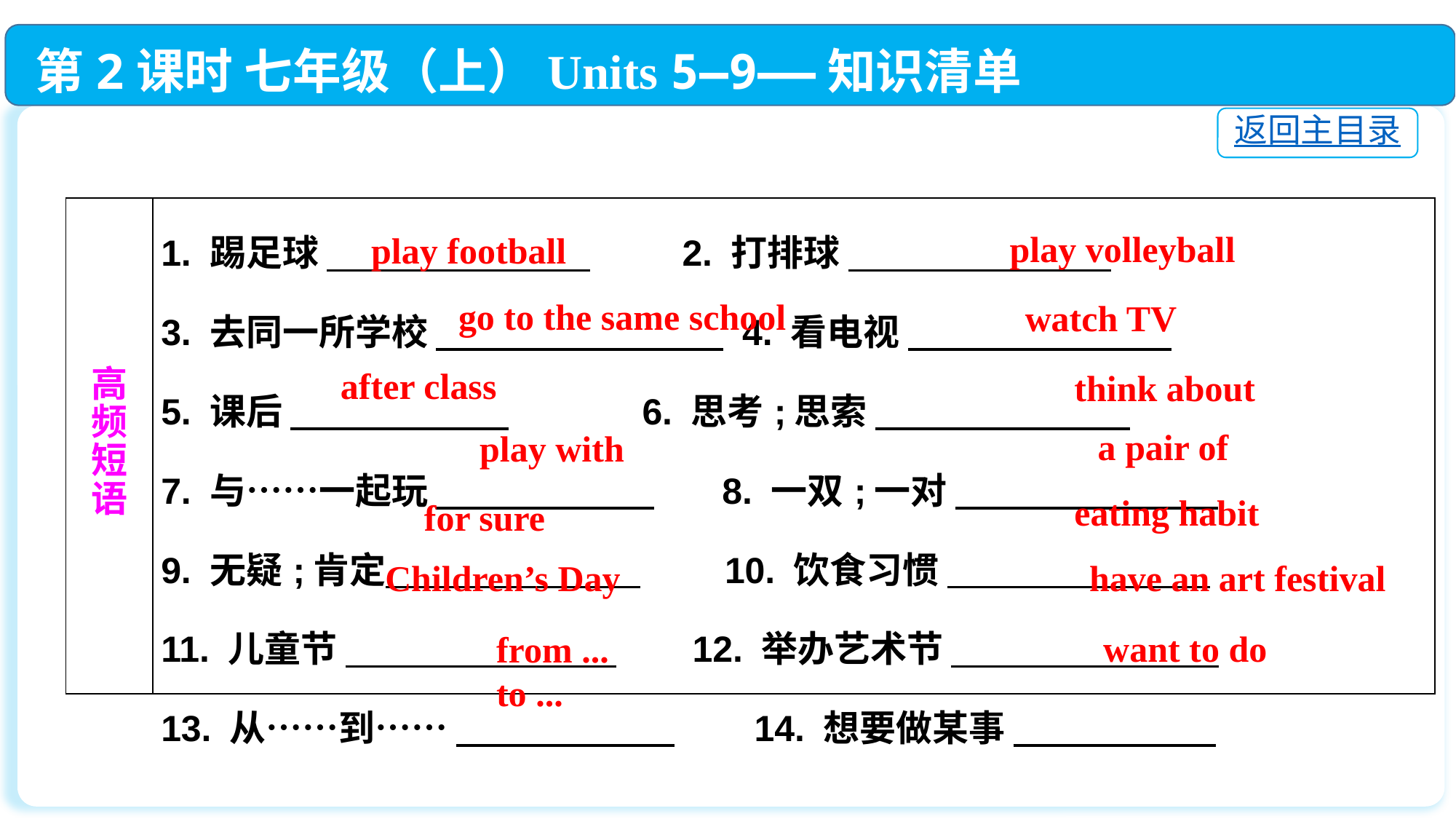

第2课时 七年级（上）Units 5—9——知识清单

返回主目录
| 高 频 短 语 | 1. 踢足球 　　　　　　　  2. 打排球 　　　　　　　  3. 去同一所学校 　　　　　 　　 4. 看电视 　　　　　　　  5. 课后 　　　　　　 6. 思考;思索 　　　　　　　  7. 与……一起玩 　　　　　　 8. 一双;一对 　　　　　　　  9. 无疑;肯定　　　　　　　 10. 饮食习惯 　　　　　　　  11. 儿童节 　　　　　　　  12. 举办艺术节 　　　　　　   13. 从……到…… 　　　　　　　  14. 想要做某事 |
| --- | --- |
play volleyball
play football
go to the same school
watch TV
after class
think about
a pair of
play with
eating habit
for sure
Children’s Day
have an art festival
want to do
from ... to ...